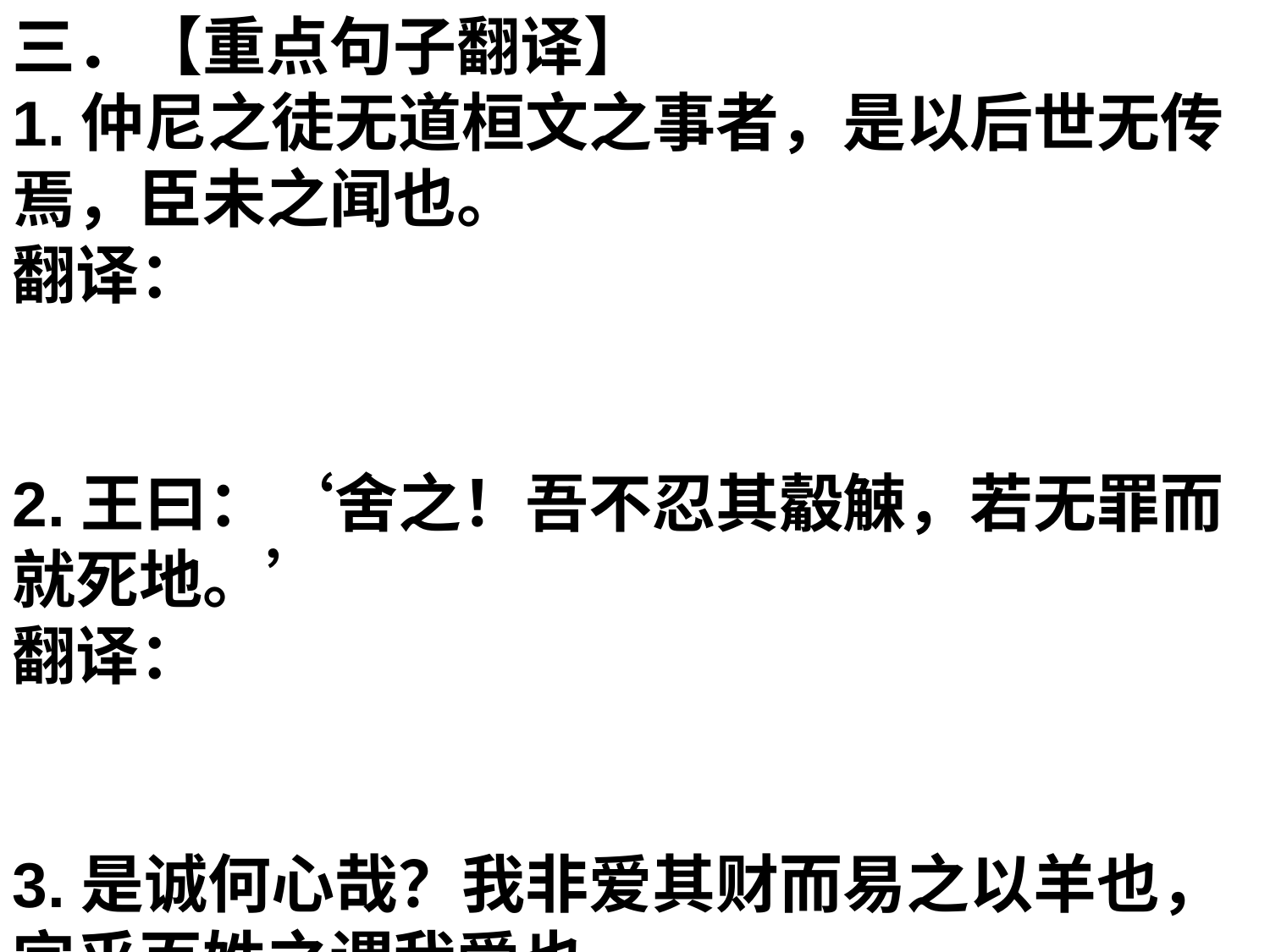

三．【重点句子翻译】
1.仲尼之徒无道桓文之事者，是以后世无传焉，臣未之闻也。
翻译：

2.王曰：‘舍之！吾不忍其觳觫，若无罪而就死地。’
翻译：

3.是诚何心哉？我非爱其财而易之以羊也，宜乎百姓之谓我爱也。
翻译：